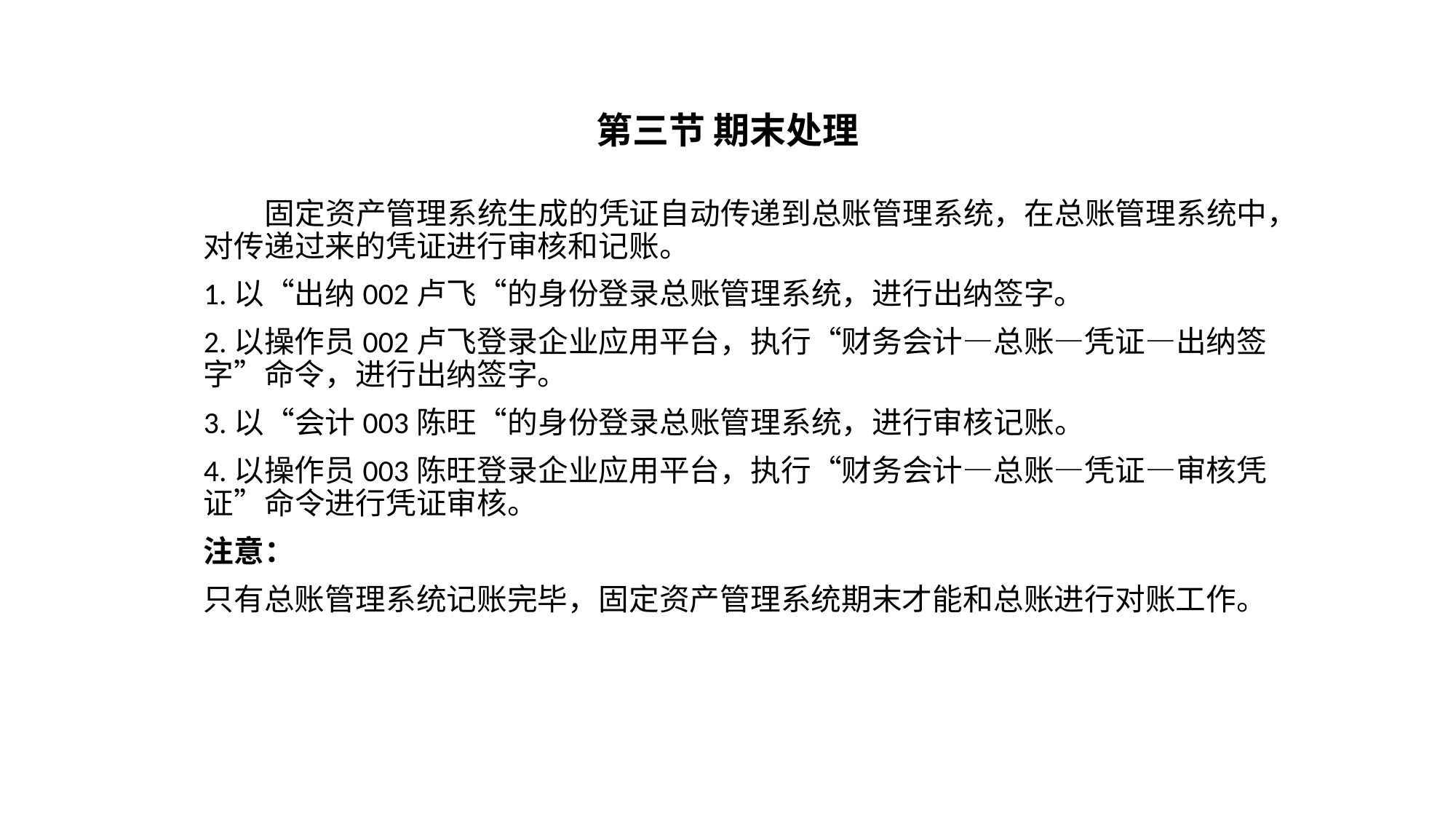

# 第三节 期末处理
        固定资产管理系统生成的凭证自动传递到总账管理系统，在总账管理系统中，对传递过来的凭证进行审核和记账。
1.以“出纳002卢飞“的身份登录总账管理系统，进行出纳签字。
2.以操作员002卢飞登录企业应用平台，执行“财务会计—总账—凭证—出纳签字”命令，进行出纳签字。
3.以“会计003陈旺“的身份登录总账管理系统，进行审核记账。
4.以操作员003陈旺登录企业应用平台，执行“财务会计—总账—凭证—审核凭证”命令进行凭证审核。
注意：
只有总账管理系统记账完毕，固定资产管理系统期末才能和总账进行对账工作。